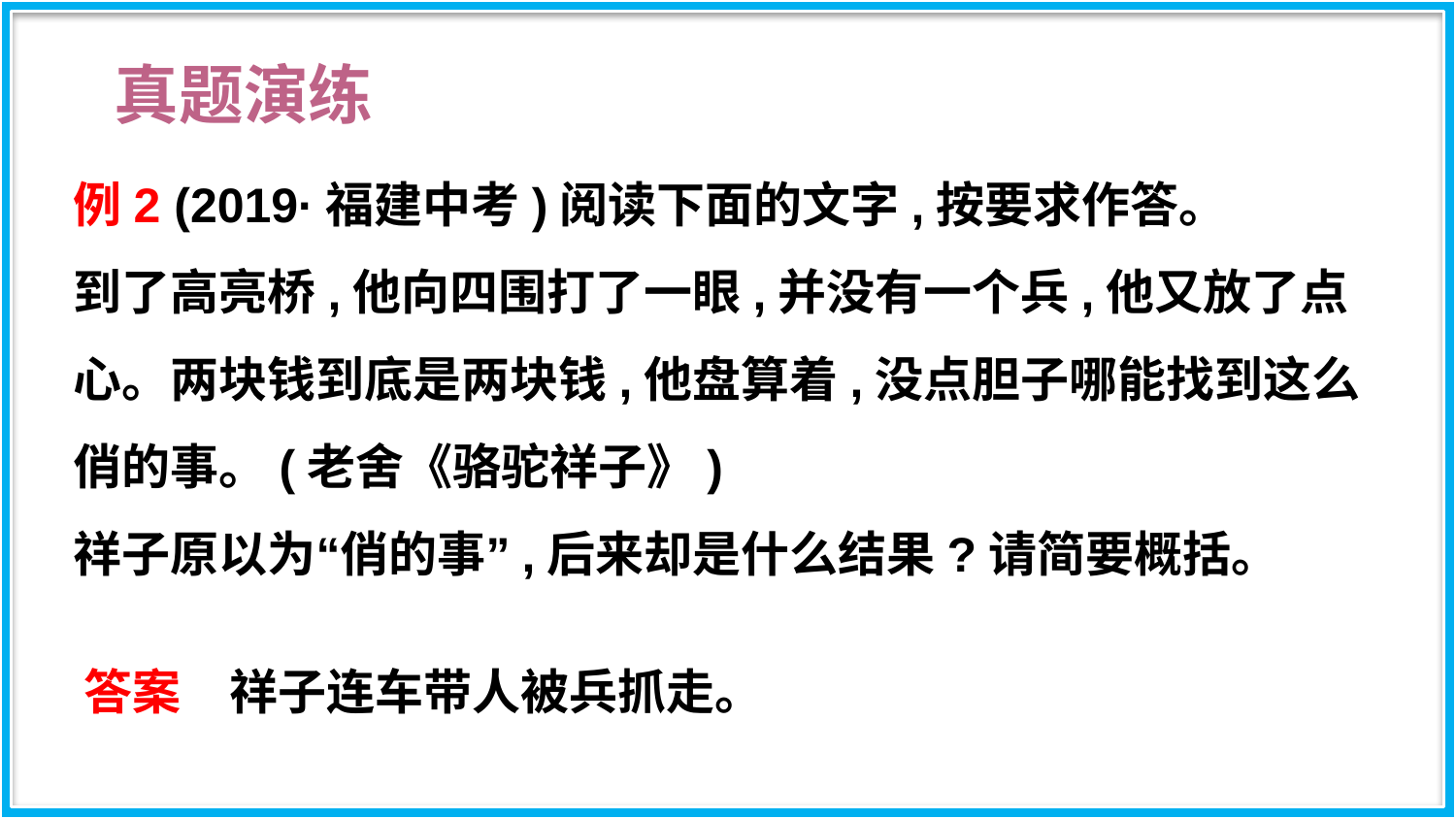

真题演练
例2 (2019·福建中考)阅读下面的文字,按要求作答。
到了高亮桥,他向四围打了一眼,并没有一个兵,他又放了点心。两块钱到底是两块钱,他盘算着,没点胆子哪能找到这么俏的事。(老舍《骆驼祥子》)
祥子原以为“俏的事”,后来却是什么结果?请简要概括。

答案　祥子连车带人被兵抓走。